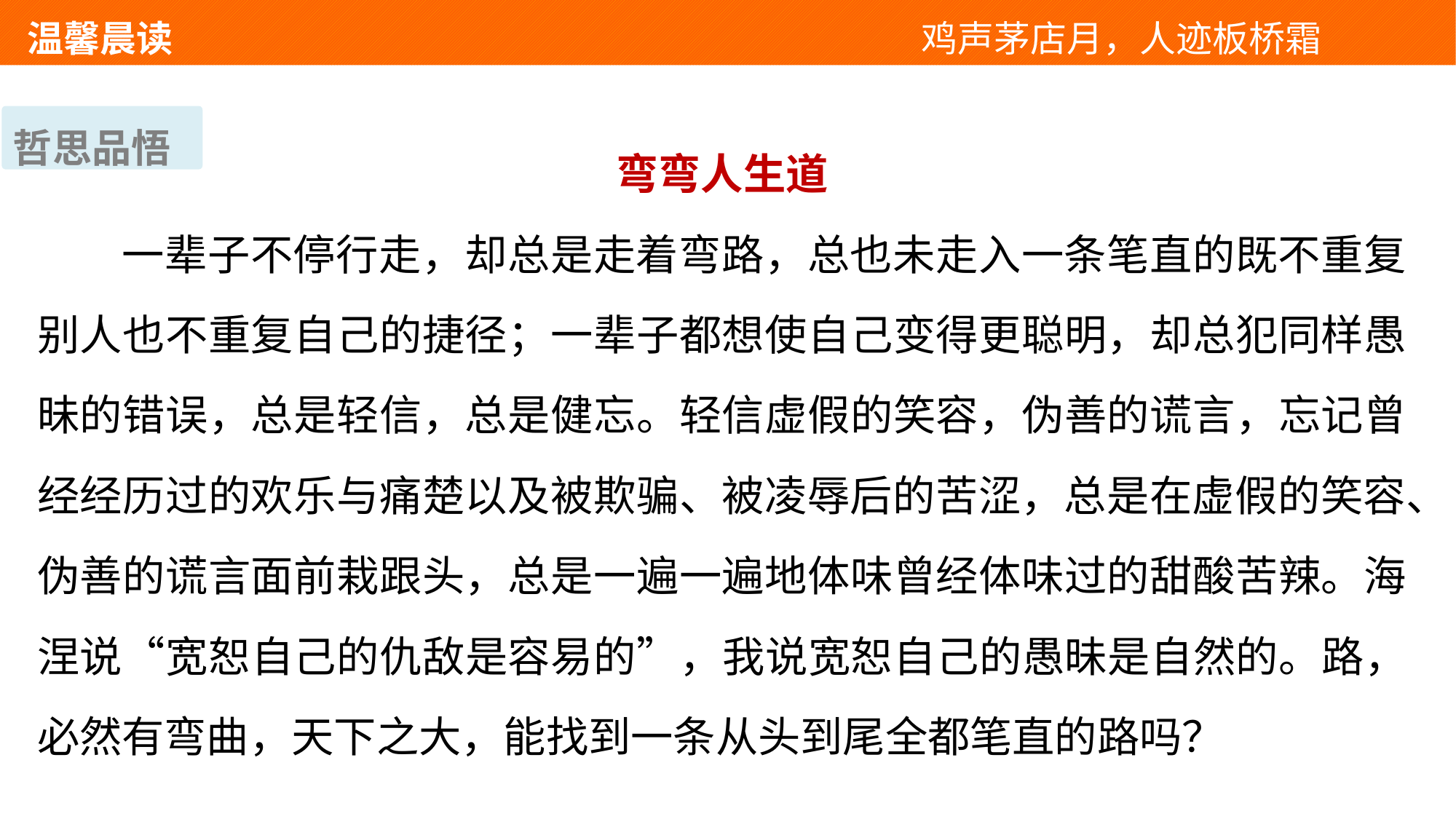

温馨晨读                                     　 　　　　　　　　　　　鸡声茅店月，人迹板桥霜
哲思品悟

弯弯人生道
一辈子不停行走，却总是走着弯路，总也未走入一条笔直的既不重复别人也不重复自己的捷径；一辈子都想使自己变得更聪明，却总犯同样愚昧的错误，总是轻信，总是健忘。轻信虚假的笑容，伪善的谎言，忘记曾经经历过的欢乐与痛楚以及被欺骗、被凌辱后的苦涩，总是在虚假的笑容、伪善的谎言面前栽跟头，总是一遍一遍地体味曾经体味过的甜酸苦辣。海涅说“宽恕自己的仇敌是容易的”，我说宽恕自己的愚昧是自然的。路，必然有弯曲，天下之大，能找到一条从头到尾全都笔直的路吗？